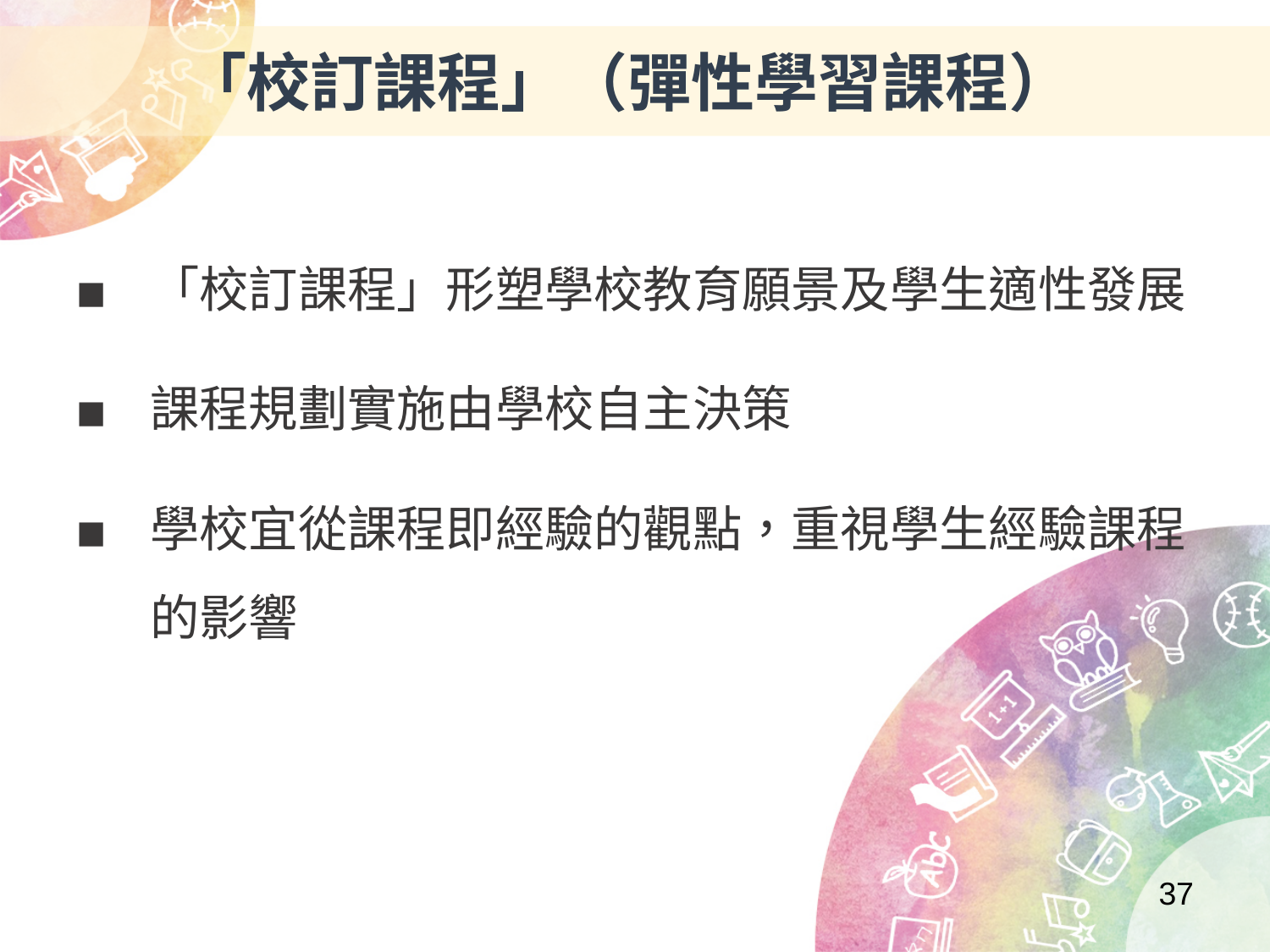

「校訂課程」（彈性學習課程）
「校訂課程」形塑學校教育願景及學生適性發展
課程規劃實施由學校自主決策
學校宜從課程即經驗的觀點，重視學生經驗課程的影響
37